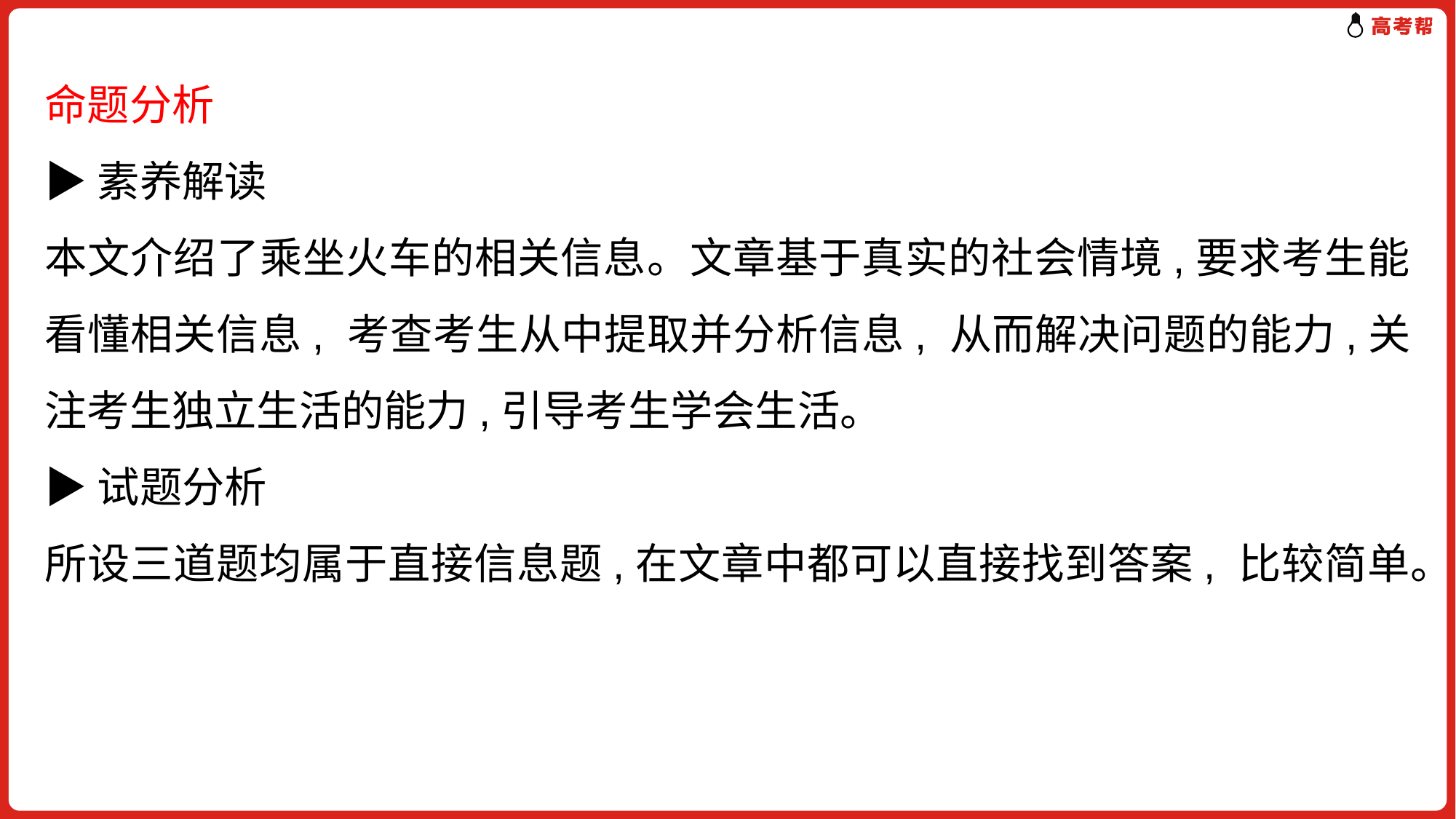

命题分析
▶素养解读
本文介绍了乘坐火车的相关信息。文章基于真实的社会情境,要求考生能看懂相关信息, 考查考生从中提取并分析信息, 从而解决问题的能力,关注考生独立生活的能力,引导考生学会生活。
▶试题分析
所设三道题均属于直接信息题,在文章中都可以直接找到答案, 比较简单。